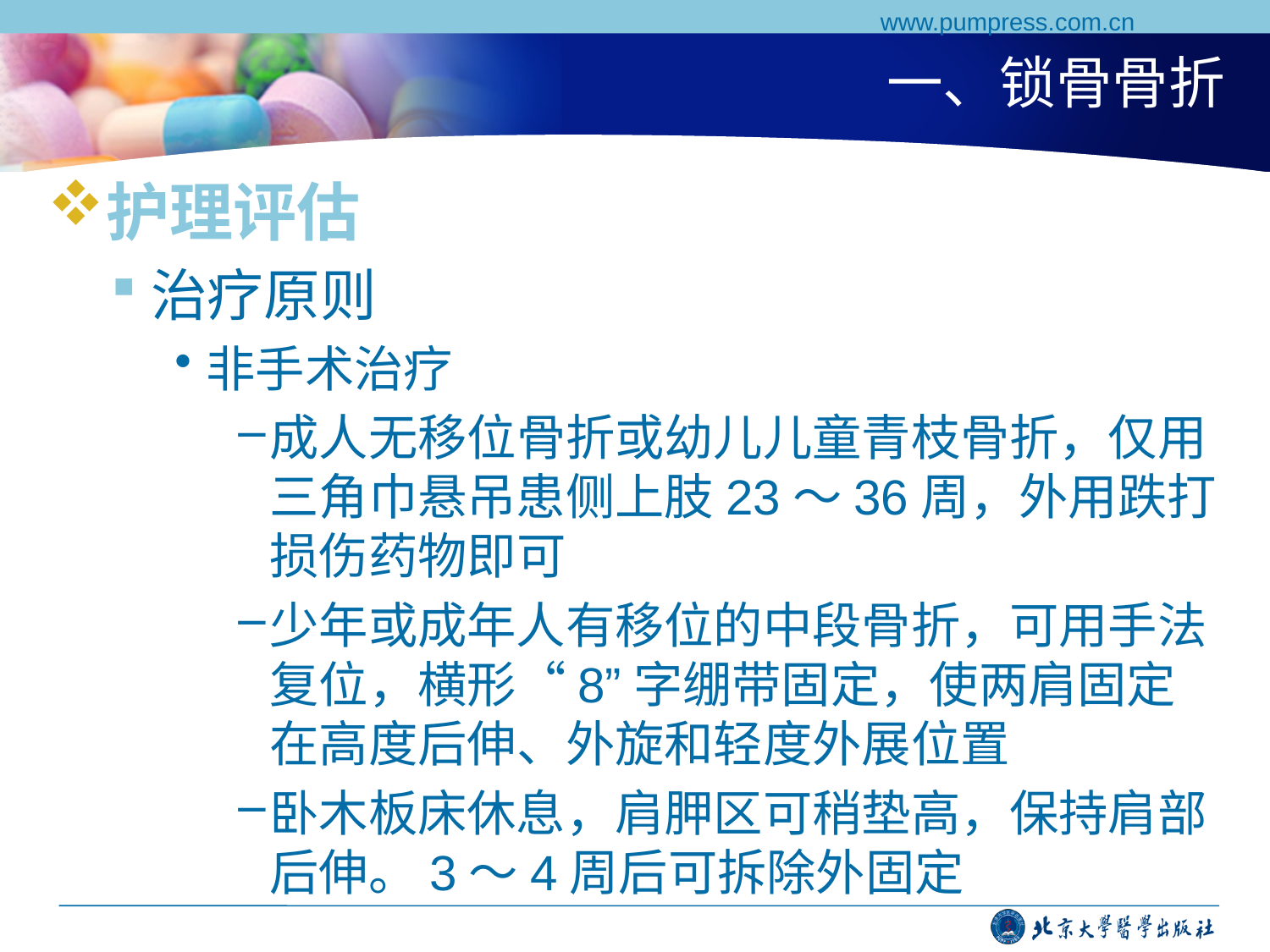

www.pumpress.com.cn
# 一、锁骨骨折
护理评估
治疗原则
非手术治疗
成人无移位骨折或幼儿儿童青枝骨折，仅用三角巾悬吊患侧上肢23～36周，外用跌打损伤药物即可
少年或成年人有移位的中段骨折，可用手法复位，横形“8”字绷带固定，使两肩固定在高度后伸、外旋和轻度外展位置
卧木板床休息，肩胛区可稍垫高，保持肩部后伸。3～4周后可拆除外固定